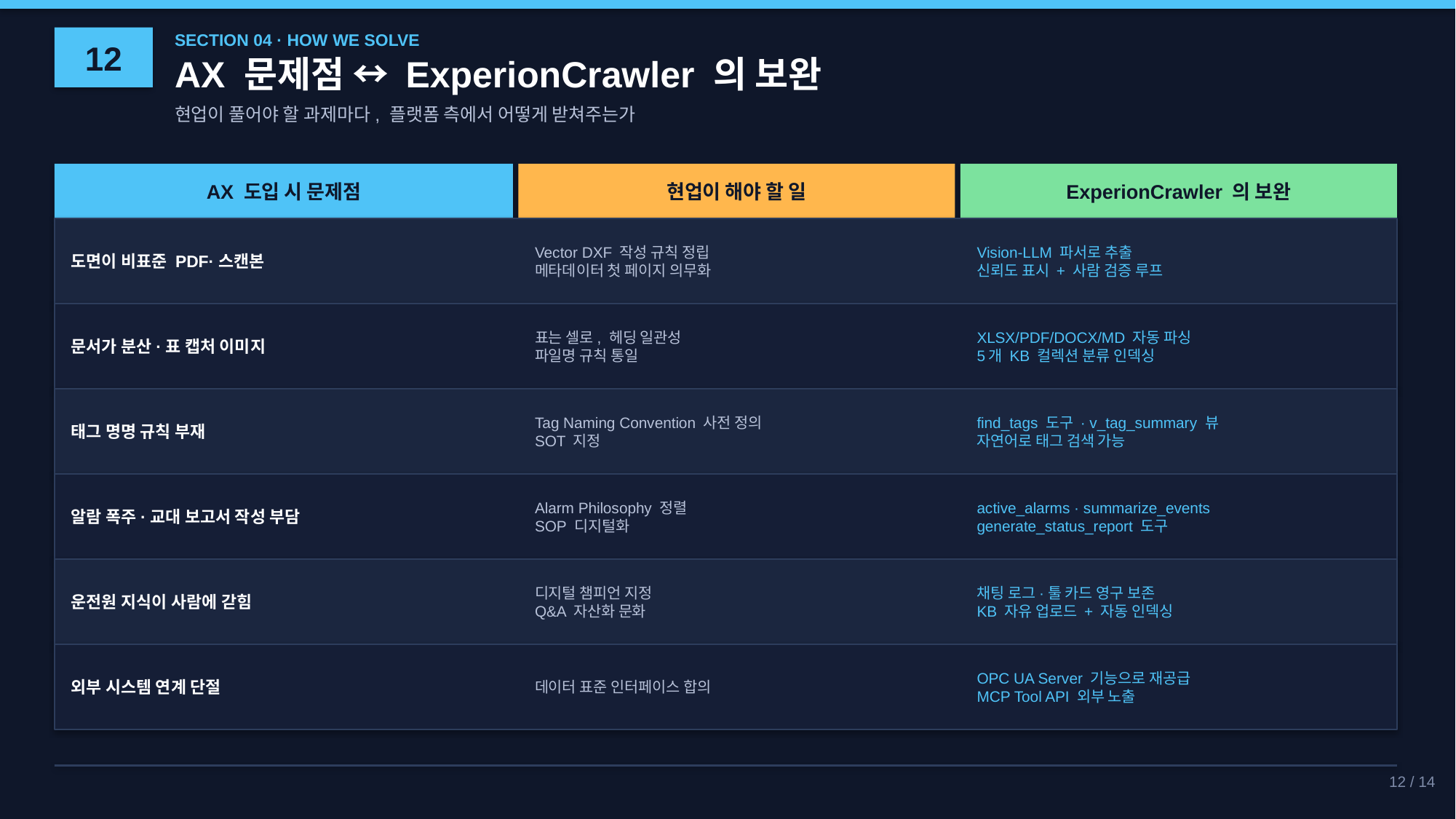

12
SECTION 04 · HOW WE SOLVE
AX 문제점 ↔ ExperionCrawler 의 보완
현업이 풀어야 할 과제마다, 플랫폼 측에서 어떻게 받쳐주는가

AX 도입 시 문제점

현업이 해야 할 일

ExperionCrawler 의 보완

도면이 비표준 PDF·스캔본
Vector DXF 작성 규칙 정립
메타데이터 첫 페이지 의무화
Vision-LLM 파서로 추출
신뢰도 표시 + 사람 검증 루프

문서가 분산·표 캡처 이미지
표는 셀로, 헤딩 일관성
파일명 규칙 통일
XLSX/PDF/DOCX/MD 자동 파싱
5개 KB 컬렉션 분류 인덱싱

태그 명명 규칙 부재
Tag Naming Convention 사전 정의
SOT 지정
find_tags 도구 · v_tag_summary 뷰
자연어로 태그 검색 가능

알람 폭주·교대 보고서 작성 부담
Alarm Philosophy 정렬
SOP 디지털화
active_alarms · summarize_events
generate_status_report 도구

운전원 지식이 사람에 갇힘
디지털 챔피언 지정
Q&A 자산화 문화
채팅 로그·툴 카드 영구 보존
KB 자유 업로드 + 자동 인덱싱

외부 시스템 연계 단절
데이터 표준 인터페이스 합의
OPC UA Server 기능으로 재공급
MCP Tool API 외부 노출

12 / 14